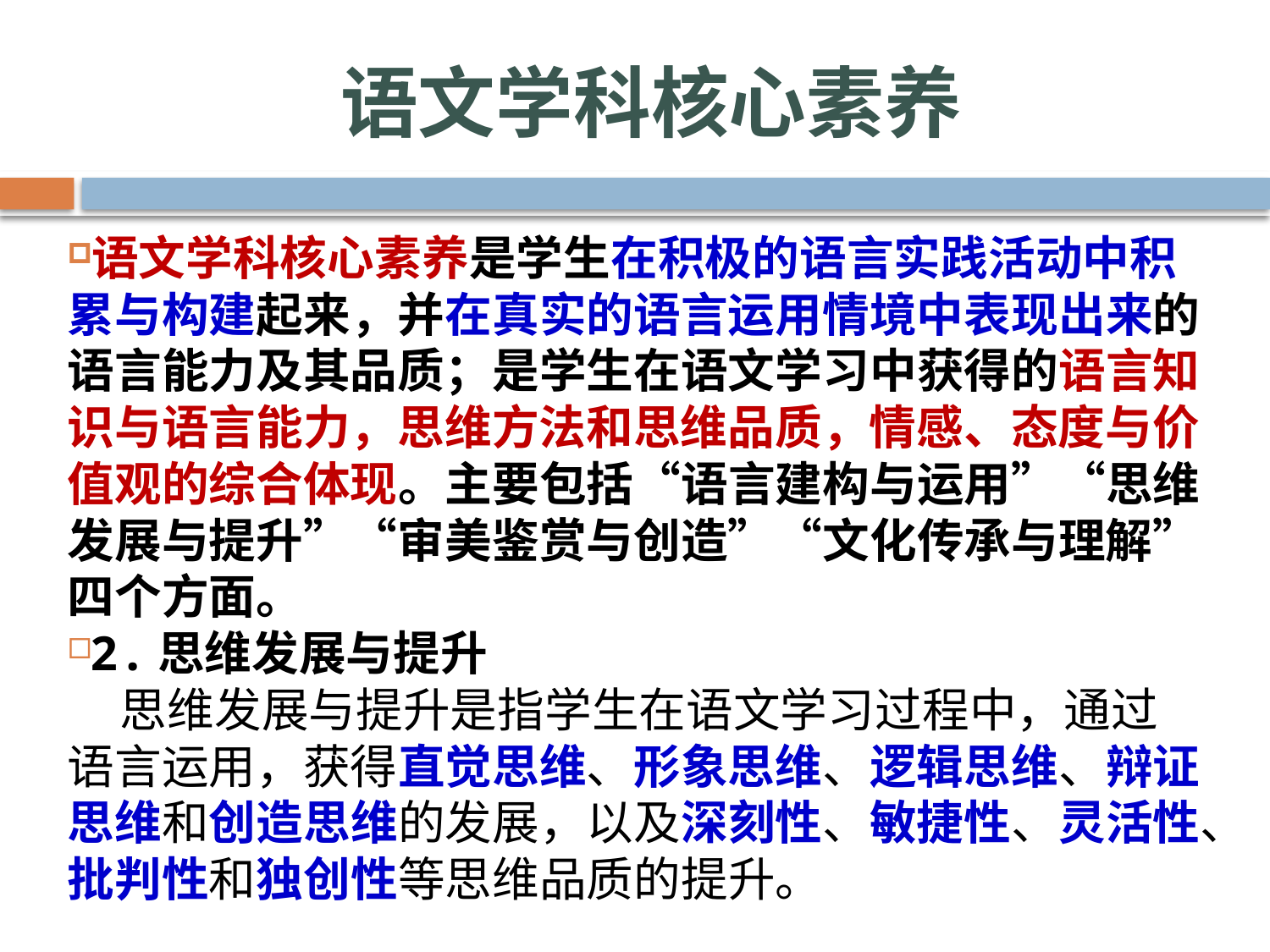

# 语文学科核心素养
语文学科核心素养是学生在积极的语言实践活动中积累与构建起来，并在真实的语言运用情境中表现出来的语言能力及其品质；是学生在语文学习中获得的语言知识与语言能力，思维方法和思维品质，情感、态度与价值观的综合体现。主要包括“语言建构与运用”“思维发展与提升”“审美鉴赏与创造”“文化传承与理解”四个方面。
2.思维发展与提升
    思维发展与提升是指学生在语文学习过程中，通过语言运用，获得直觉思维、形象思维、逻辑思维、辩证思维和创造思维的发展，以及深刻性、敏捷性、灵活性、批判性和独创性等思维品质的提升。